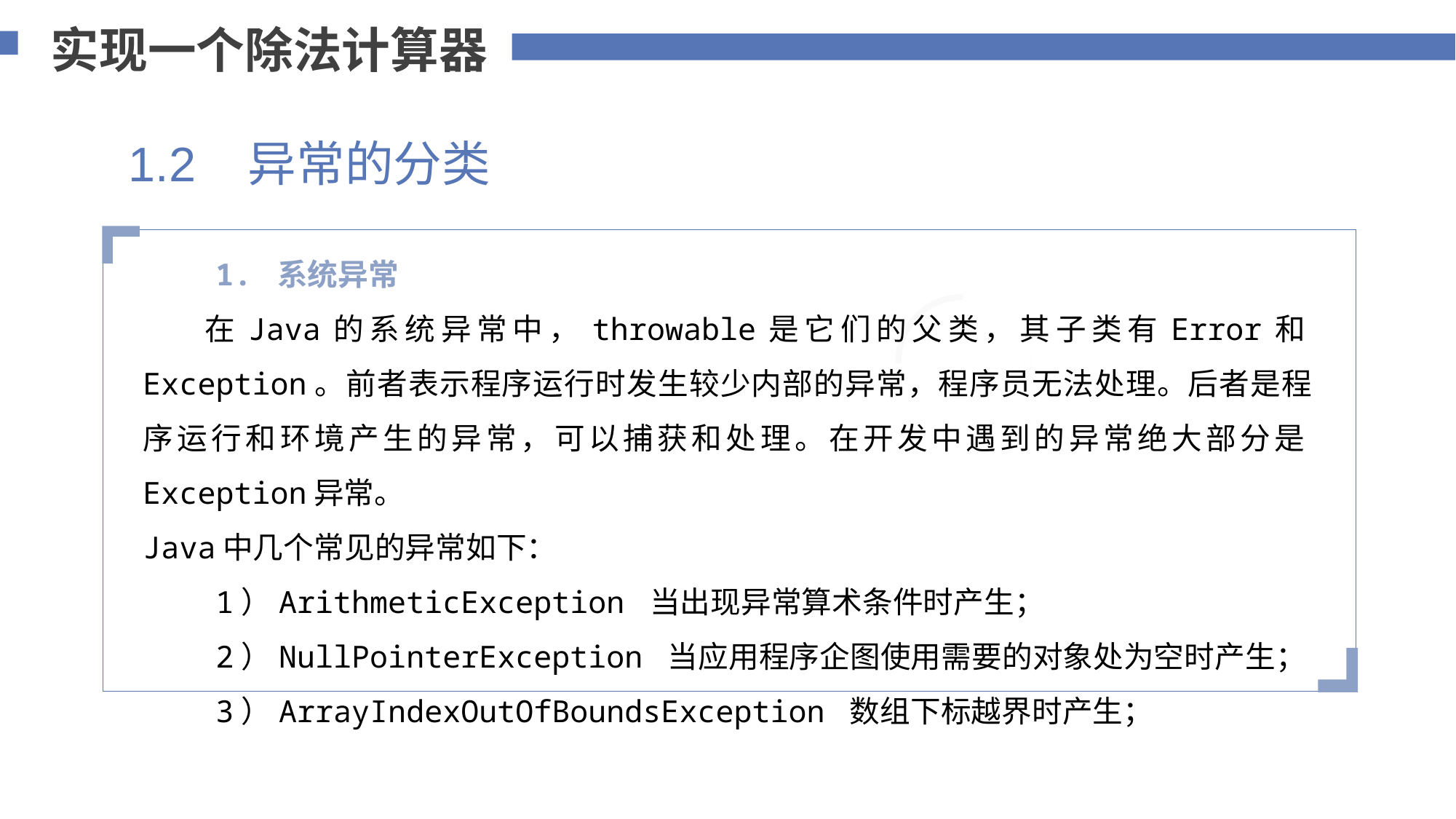

实现一个除法计算器

1.2   异常的分类

    1. 系统异常
    在Java的系统异常中，throwable是它们的父类，其子类有Error和Exception。前者表示程序运行时发生较少内部的异常，程序员无法处理。后者是程序运行和环境产生的异常，可以捕获和处理。在开发中遇到的异常绝大部分是Exception异常。
Java中几个常见的异常如下：
    1）ArithmeticException 当出现异常算术条件时产生；
    2）NullPointerException 当应用程序企图使用需要的对象处为空时产生；
    3）ArrayIndexOutOfBoundsException 数组下标越界时产生；
添加标题内容
您的内容打在这里，或者通过复制您的文本后，在此框中选择粘贴，并选择只保留文字。

75%